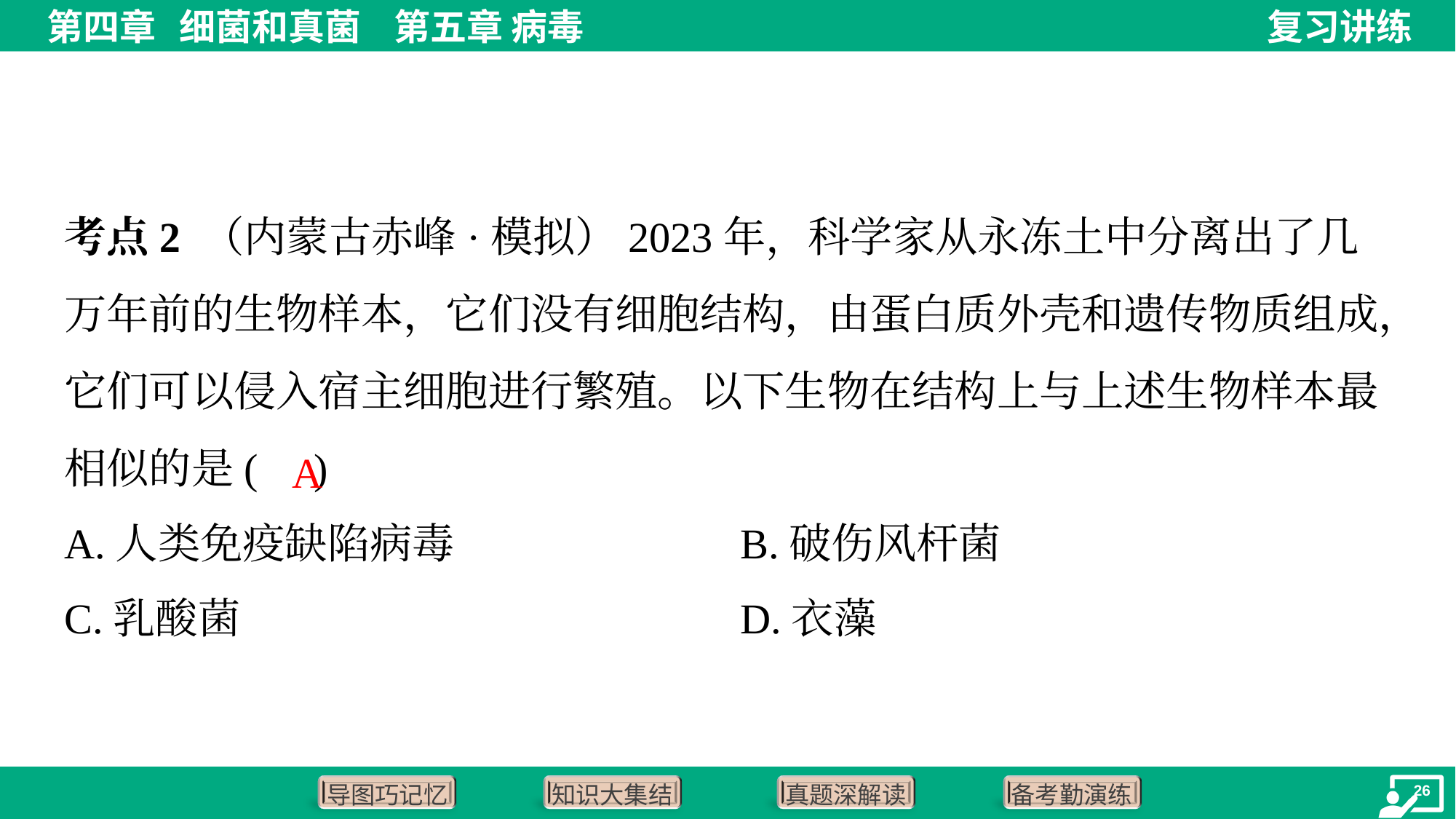

考点2 （内蒙古赤峰·模拟）2023年，科学家从永冻土中分离出了几万年前的生物样本，它们没有细胞结构，由蛋白质外壳和遗传物质组成，它们可以侵入宿主细胞进行繁殖。以下生物在结构上与上述生物样本最相似的是(     )
A
A.人类免疫缺陷病毒	B.破伤风杆菌
C.乳酸菌	D.衣藻